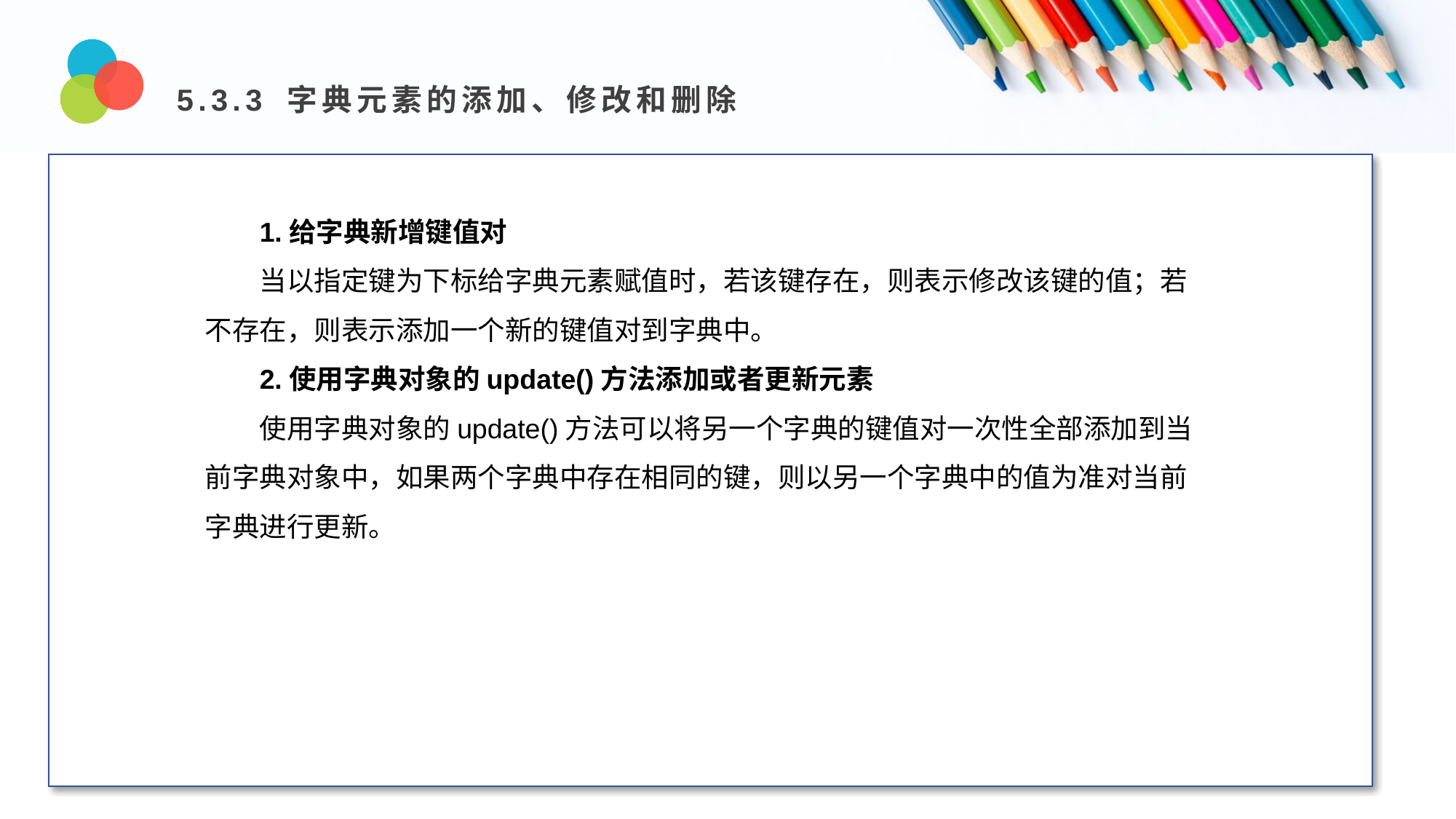

5.3.3 字典元素的添加、修改和删除
Design and Production
1.给字典新增键值对
当以指定键为下标给字典元素赋值时，若该键存在，则表示修改该键的值；若不存在，则表示添加一个新的键值对到字典中。
2.使用字典对象的update()方法添加或者更新元素
使用字典对象的update()方法可以将另一个字典的键值对一次性全部添加到当前字典对象中，如果两个字典中存在相同的键，则以另一个字典中的值为准对当前字典进行更新。